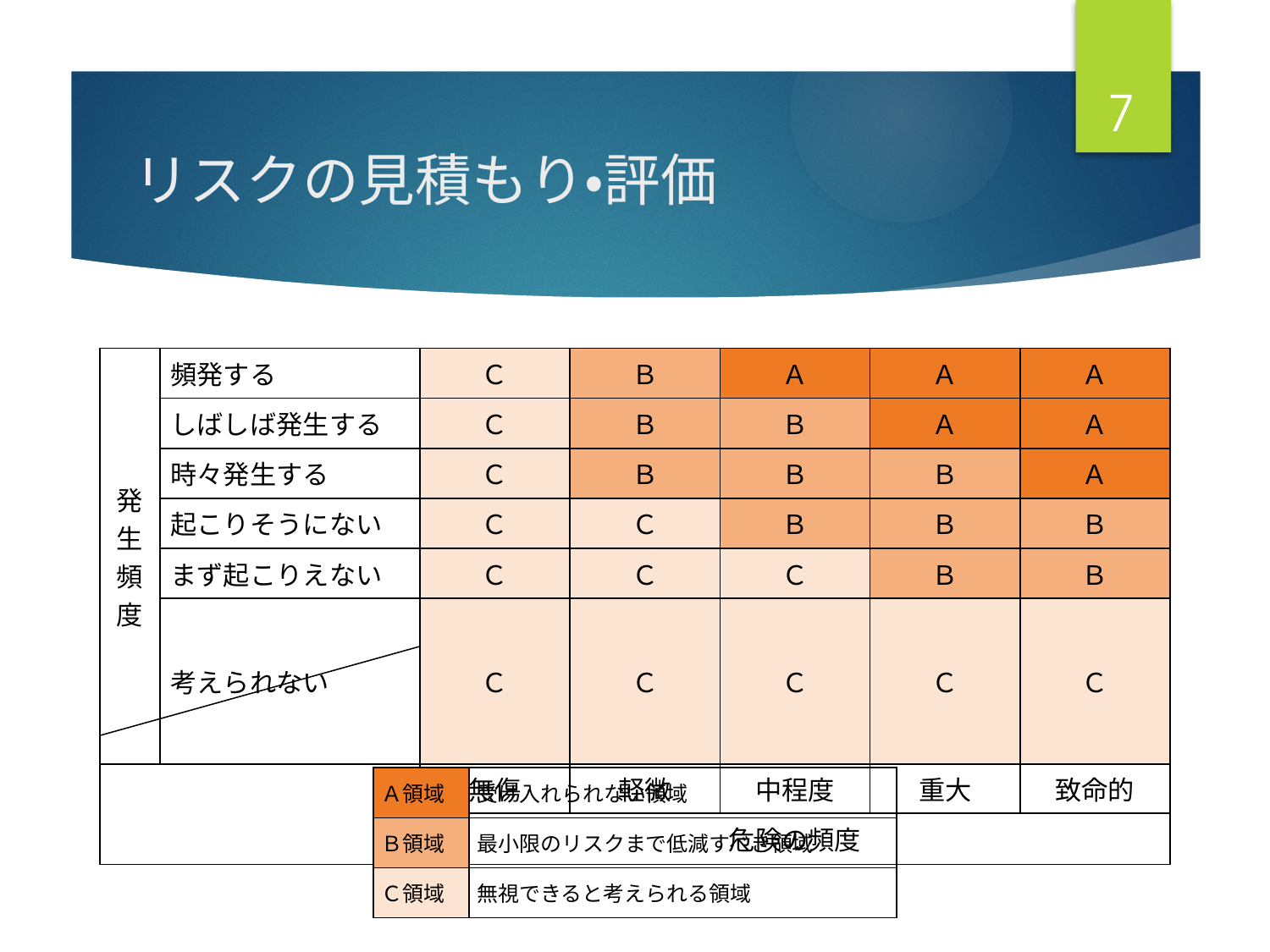

7
# リスクの見積もり・評価
| 発生頻度 | 頻発する | Ｃ | Ｂ | Ａ | Ａ | Ａ |
| --- | --- | --- | --- | --- | --- | --- |
|  | しばしば発生する | Ｃ | Ｂ | Ｂ | Ａ | Ａ |
|  | 時々発生する | Ｃ | Ｂ | Ｂ | Ｂ | Ａ |
|  | 起こりそうにない | Ｃ | Ｃ | Ｂ | Ｂ | Ｂ |
|  | まず起こりえない | Ｃ | Ｃ | Ｃ | Ｂ | Ｂ |
|  | 考えられない | Ｃ | Ｃ | Ｃ | Ｃ | Ｃ |
|  |  | 無傷 | 軽微 | 中程度 | 重大 | 致命的 |
|  |  | 危険の頻度 |  |  |  |  |
| Ａ領域 | 受け入れられない領域 |
| --- | --- |
| Ｂ領域 | 最小限のリスクまで低減すべき領域 |
| Ｃ領域 | 無視できると考えられる領域 |